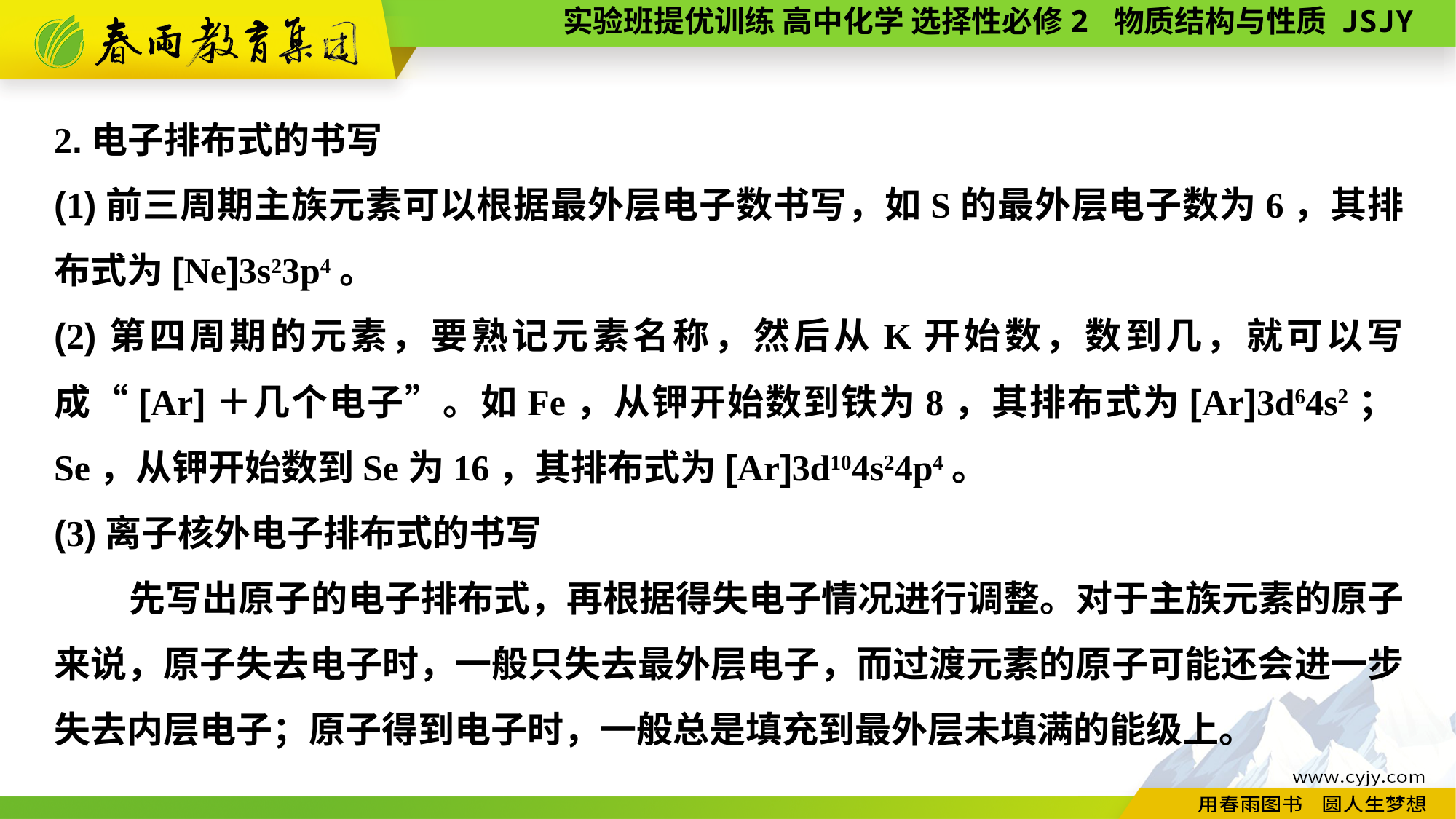

2.电子排布式的书写
(1)前三周期主族元素可以根据最外层电子数书写，如S的最外层电子数为6，其排布式为[Ne]3s23p4。
(2)第四周期的元素，要熟记元素名称，然后从K开始数，数到几，就可以写成“[Ar]＋几个电子”。如Fe，从钾开始数到铁为8，其排布式为[Ar]3d64s2；Se，从钾开始数到Se为16，其排布式为[Ar]3d104s24p4。
(3)离子核外电子排布式的书写
先写出原子的电子排布式，再根据得失电子情况进行调整。对于主族元素的原子来说，原子失去电子时，一般只失去最外层电子，而过渡元素的原子可能还会进一步失去内层电子；原子得到电子时，一般总是填充到最外层未填满的能级上。